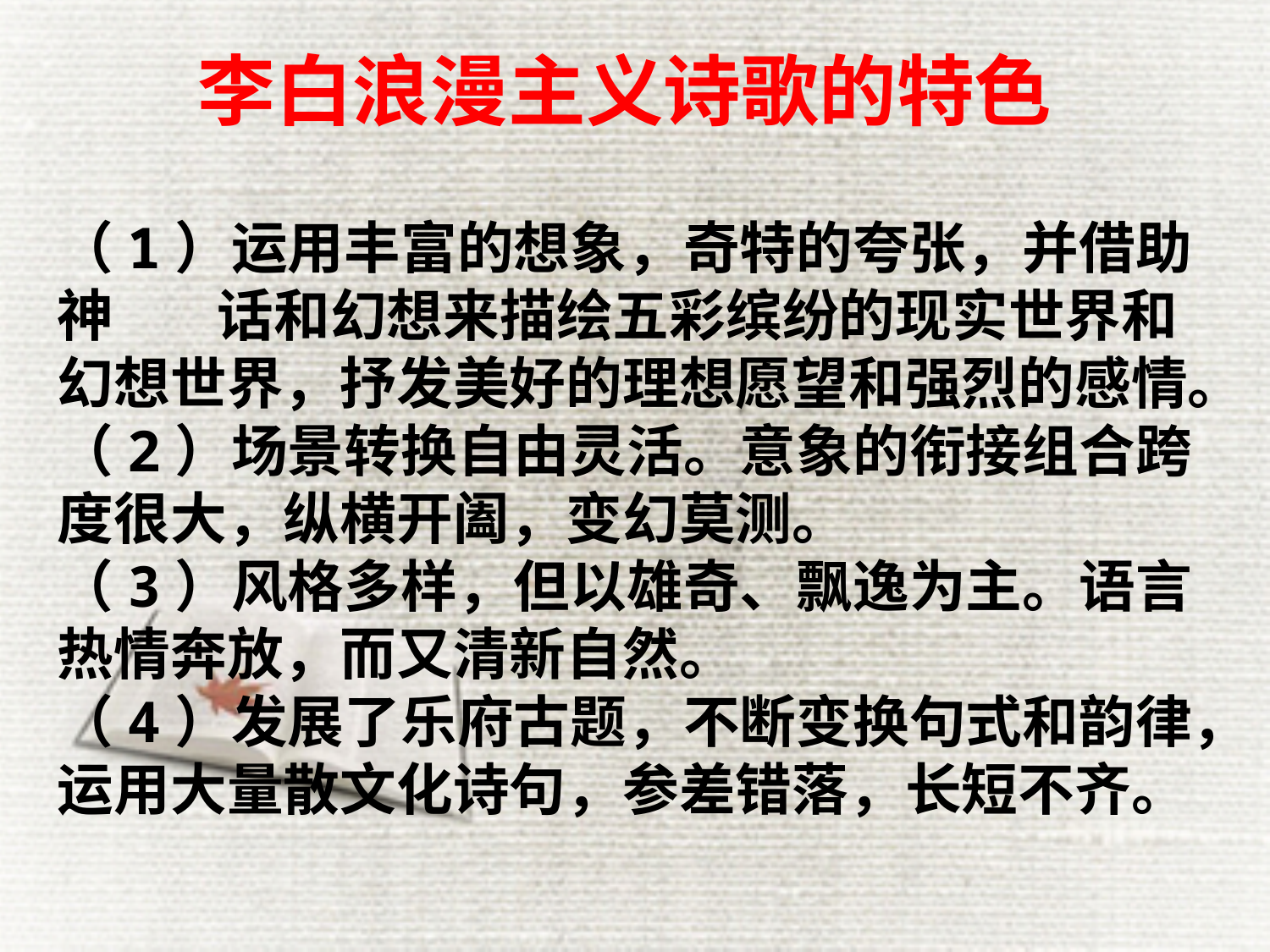

李白浪漫主义诗歌的特色
（1）运用丰富的想象，奇特的夸张，并借助神        话和幻想来描绘五彩缤纷的现实世界和幻想世界，抒发美好的理想愿望和强烈的感情。
（2）场景转换自由灵活。意象的衔接组合跨度很大，纵横开阖，变幻莫测。
（3）风格多样，但以雄奇、飘逸为主。语言热情奔放，而又清新自然。
（4）发展了乐府古题，不断变换句式和韵律，运用大量散文化诗句，参差错落，长短不齐。